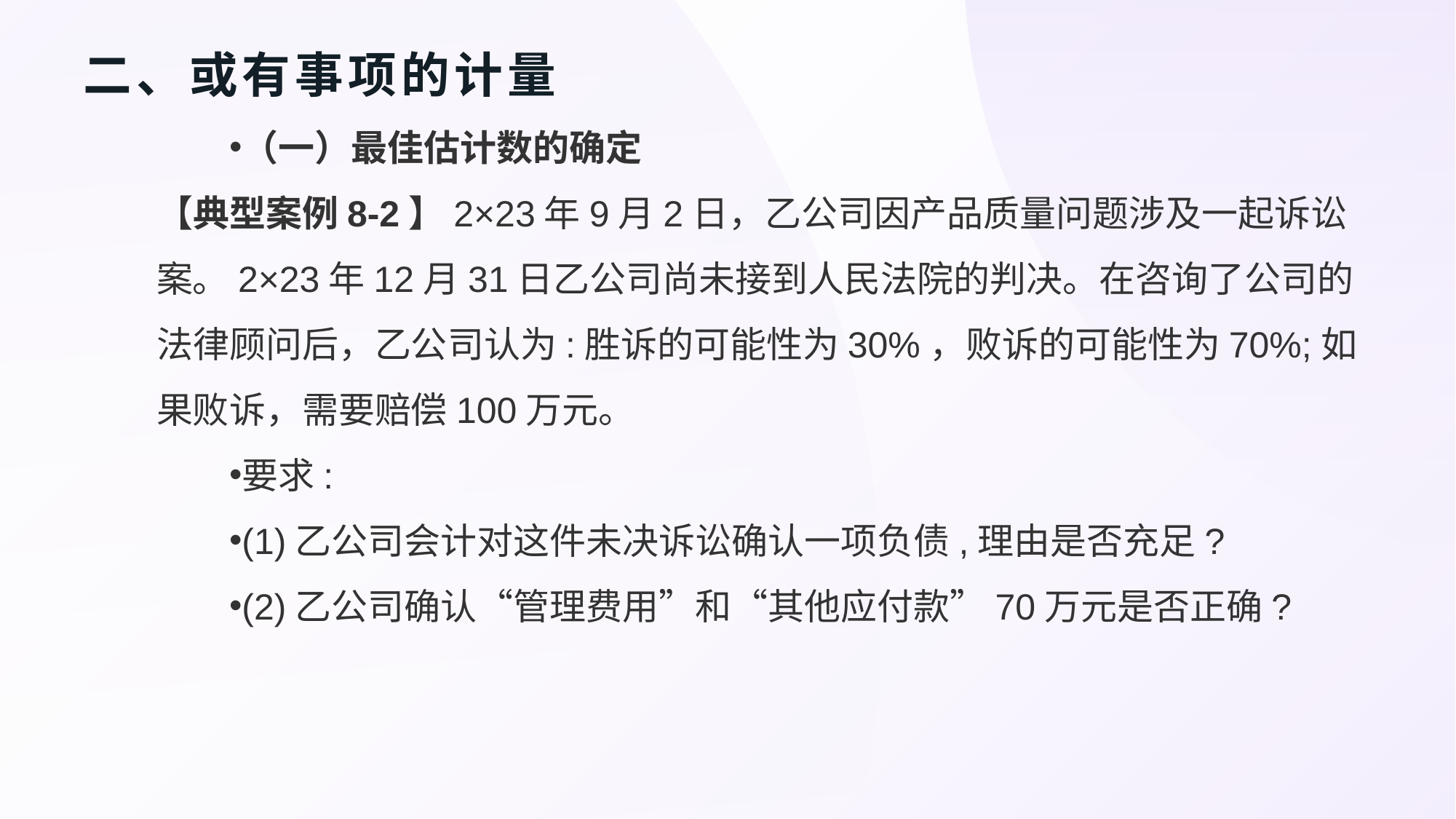

# 二、或有事项的计量
（一）最佳估计数的确定
【典型案例8-2】2×23年9月2日，乙公司因产品质量问题涉及一起诉讼案。2×23年12月31日乙公司尚未接到人民法院的判决。在咨询了公司的法律顾问后，乙公司认为:胜诉的可能性为30%，败诉的可能性为70%;如果败诉，需要赔偿100万元。
要求:
(1)乙公司会计对这件未决诉讼确认一项负债,理由是否充足?
(2)乙公司确认“管理费用”和“其他应付款”70万元是否正确?